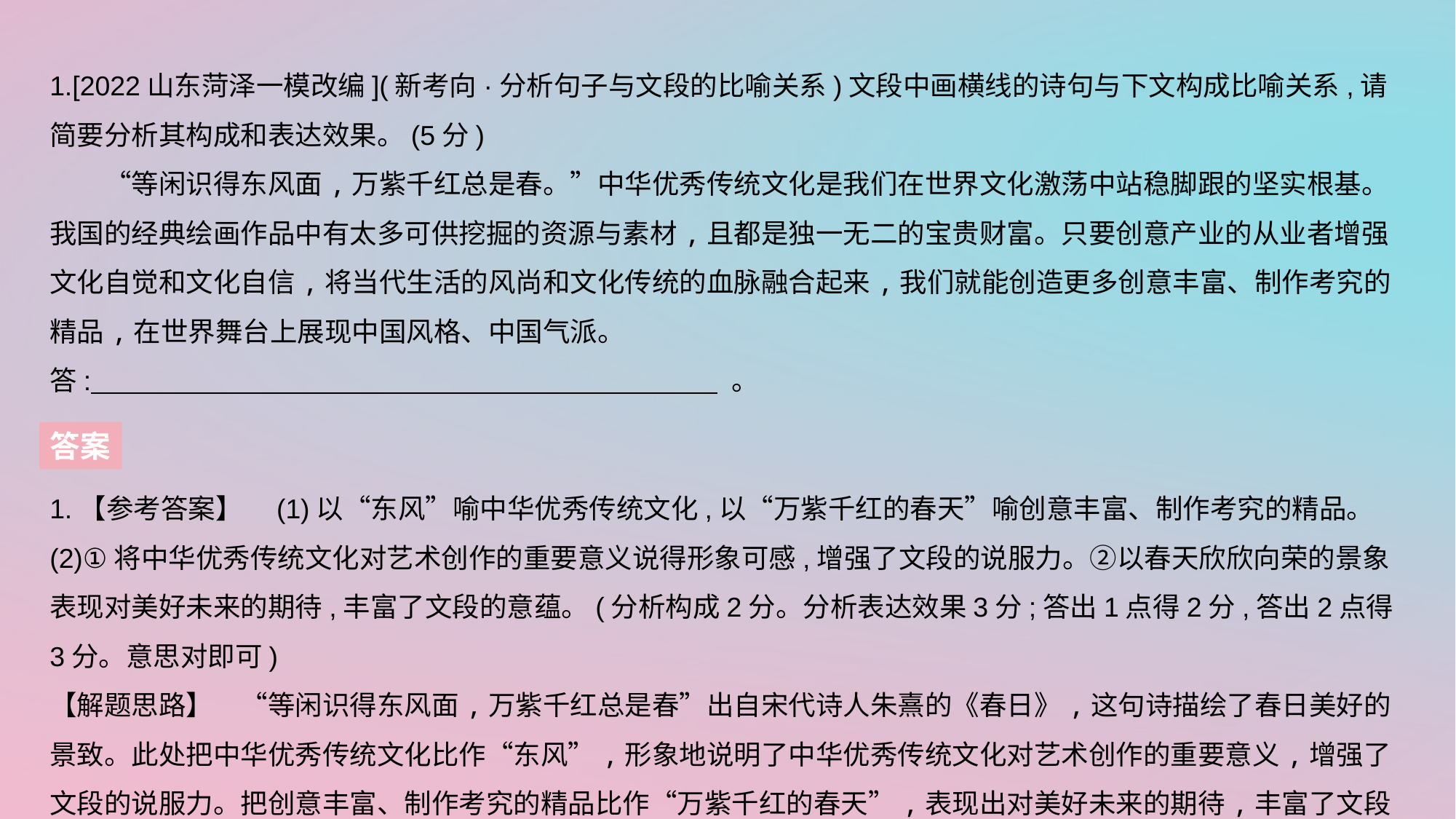

1.[2022山东菏泽一模改编](新考向·分析句子与文段的比喻关系)文段中画横线的诗句与下文构成比喻关系,请简要分析其构成和表达效果。(5分)
　　“等闲识得东风面,万紫千红总是春。”中华优秀传统文化是我们在世界文化激荡中站稳脚跟的坚实根基。我国的经典绘画作品中有太多可供挖掘的资源与素材,且都是独一无二的宝贵财富。只要创意产业的从业者增强文化自觉和文化自信,将当代生活的风尚和文化传统的血脉融合起来,我们就能创造更多创意丰富、制作考究的精品,在世界舞台上展现中国风格、中国气派。
答:                                                                                   。
答案
1.【参考答案】　(1)以“东风”喻中华优秀传统文化,以“万紫千红的春天”喻创意丰富、制作考究的精品。(2)①将中华优秀传统文化对艺术创作的重要意义说得形象可感,增强了文段的说服力。②以春天欣欣向荣的景象表现对美好未来的期待,丰富了文段的意蕴。(分析构成2分。分析表达效果3分;答出1点得2分,答出2点得3分。意思对即可)
【解题思路】　“等闲识得东风面,万紫千红总是春”出自宋代诗人朱熹的《春日》,这句诗描绘了春日美好的景致。此处把中华优秀传统文化比作“东风”,形象地说明了中华优秀传统文化对艺术创作的重要意义,增强了文段的说服力。把创意丰富、制作考究的精品比作“万紫千红的春天”,表现出对美好未来的期待,丰富了文段的意蕴。